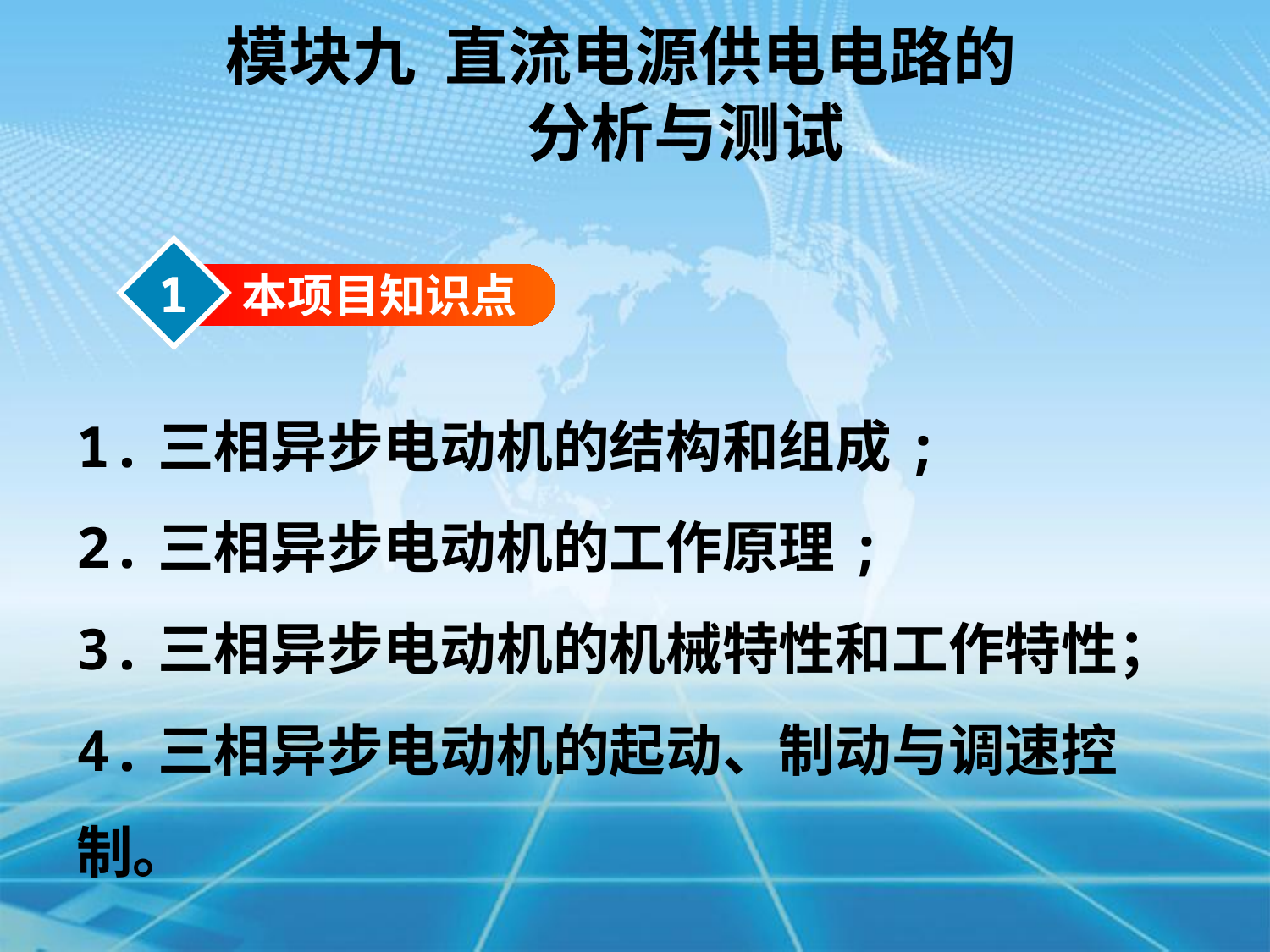

模块九  直流电源供电电路的
        分析与测试
1
本章知识点
本项目知识点

1.三相异步电动机的结构和组成;
2.三相异步电动机的工作原理;
3.三相异步电动机的机械特性和工作特性；
4.三相异步电动机的起动、制动与调速控制。